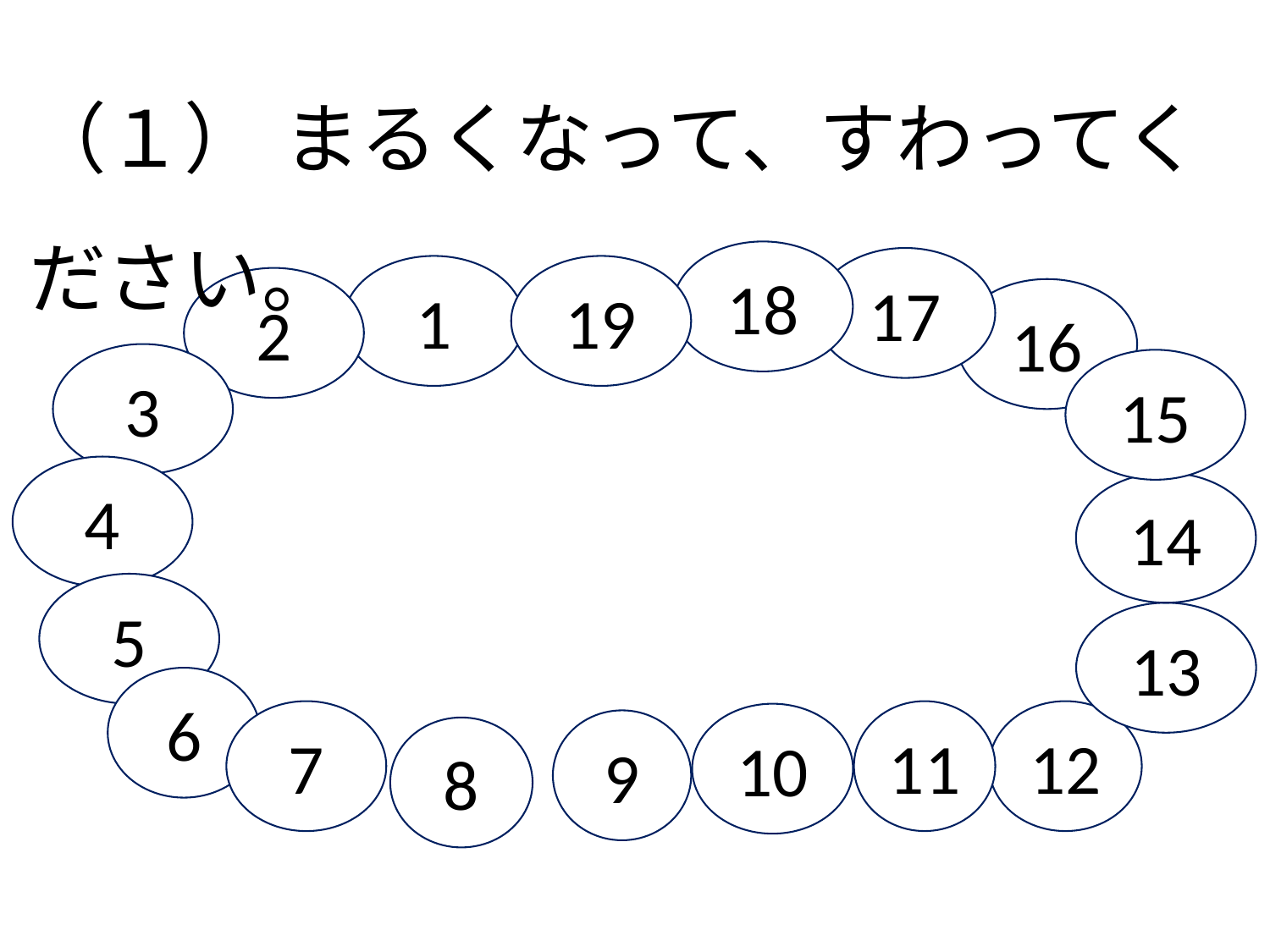

（１）	まるくなって、すわってください。
18
17
1
19
2
16
3
15
4
14
5
13
6
7
11
12
10
9
8